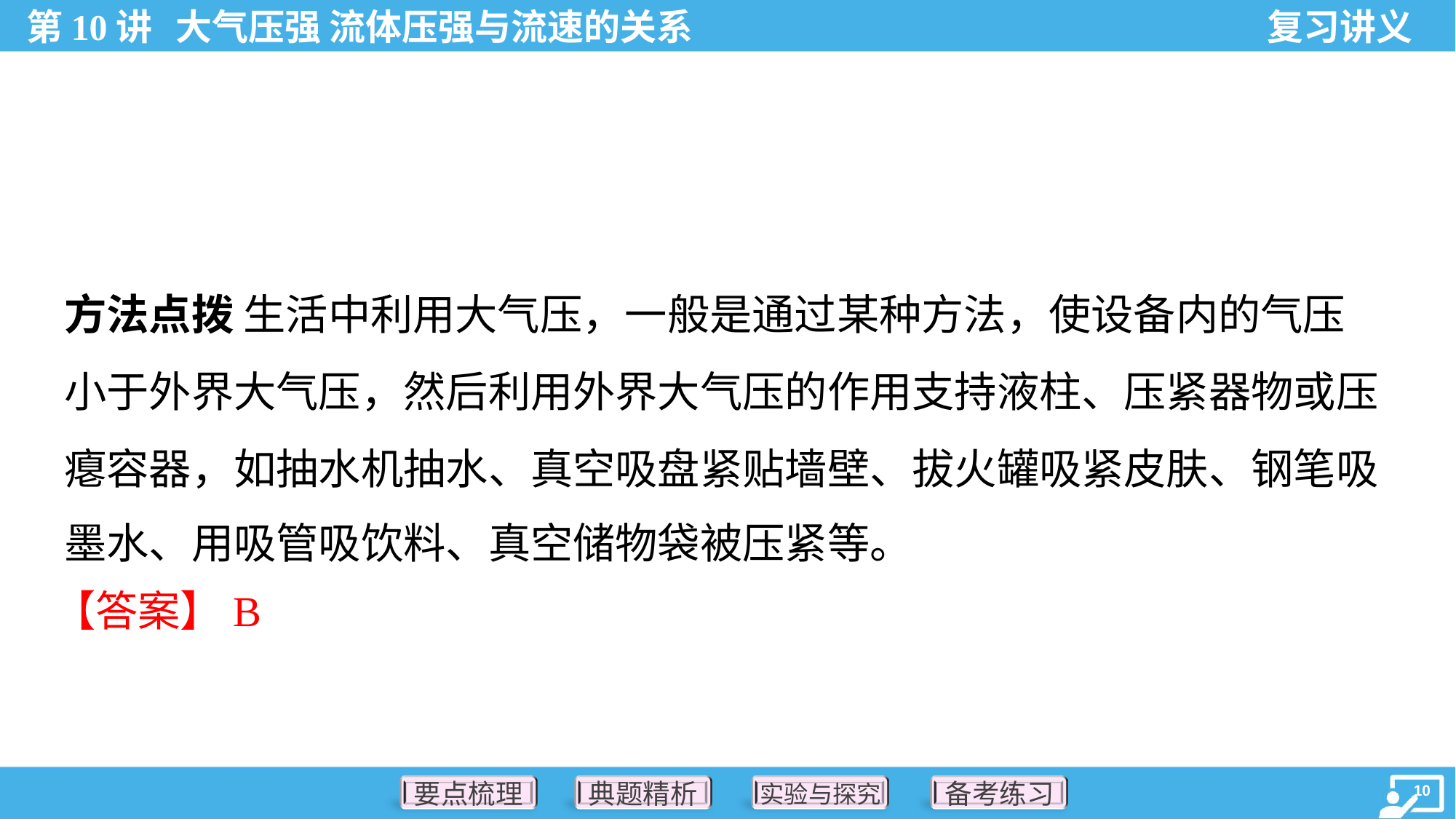

方法点拨 生活中利用大气压，一般是通过某种方法，使设备内的气压
小于外界大气压，然后利用外界大气压的作用支持液柱、压紧器物或压
瘪容器，如抽水机抽水、真空吸盘紧贴墙壁、拔火罐吸紧皮肤、钢笔吸
墨水、用吸管吸饮料、真空储物袋被压紧等。
【答案】B